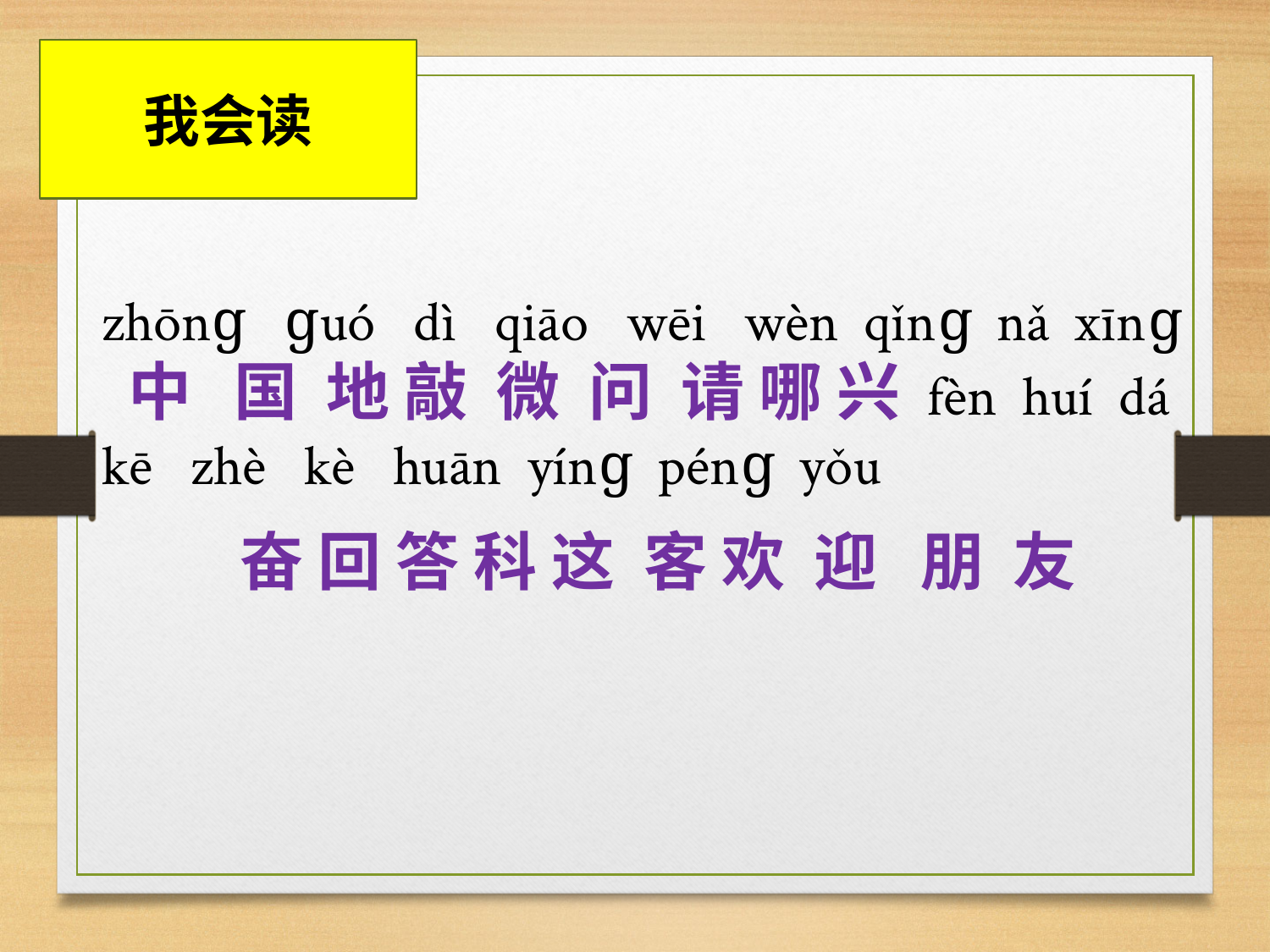

# 我会读
zhōnɡ   ɡuó   dì   qiāo   wēi   wèn  qǐnɡ  nǎ  xīnɡ
 中   国  地 敲  微  问  请 哪 兴 fèn  huí  dá   kē   zhè   kè   huān  yínɡ  pénɡ  yǒu

奋 回 答 科 这  客 欢  迎   朋  友